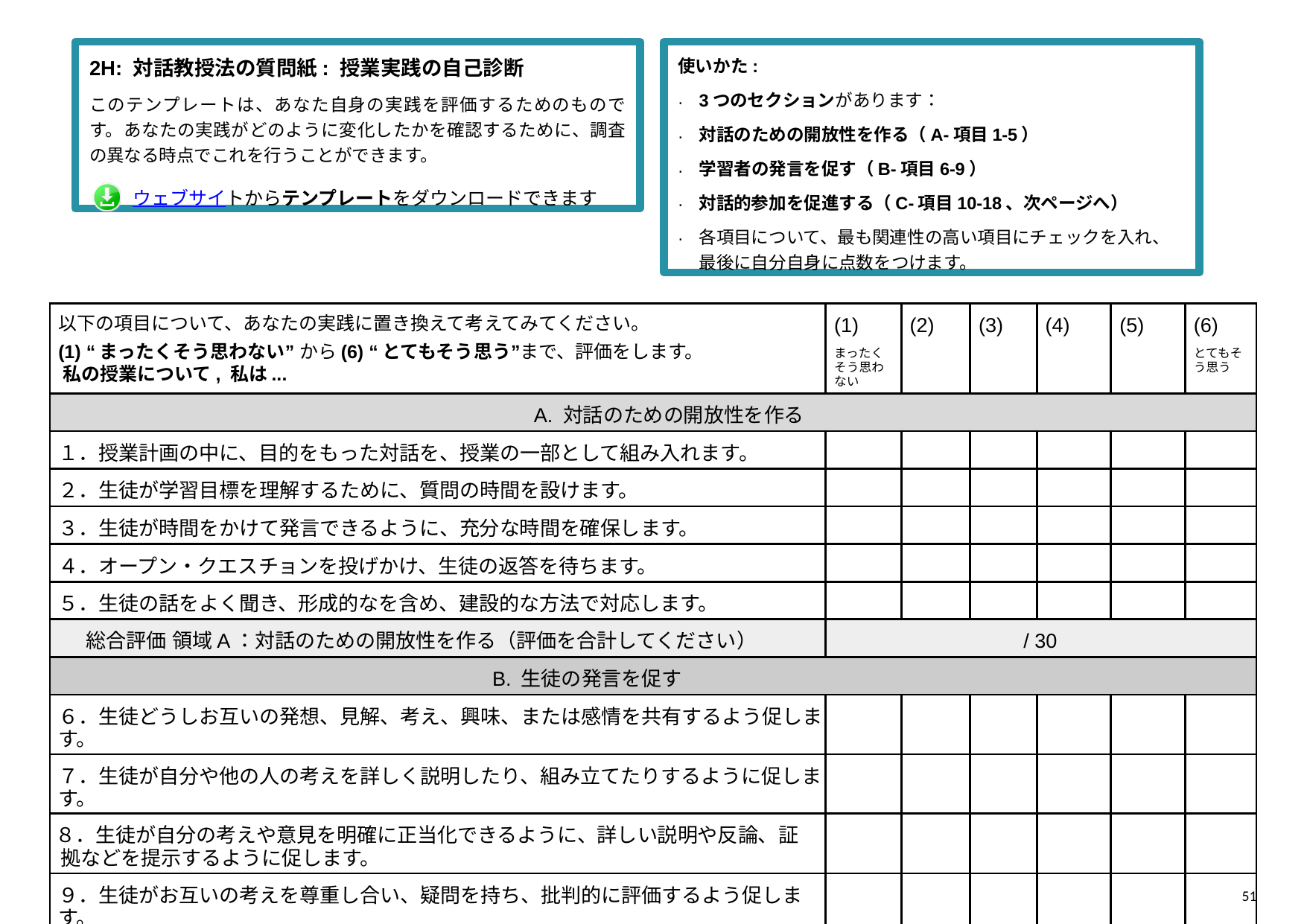

2H: 対話教授法の質問紙: 授業実践の自己診断
このテンプレートは、あなた自身の実践を評価するためのものです。あなたの実践がどのように変化したかを確認するために、調査の異なる時点でこれを行うことができます。

ウェブサイトからテンプレートをダウンロードできます
使いかた:
3つのセクションがあります：
対話のための開放性を作る（A-項目1-5）
学習者の発言を促す（B-項目6-9）
対話的参加を促進する（C-項目10-18、次ページへ）
各項目について、最も関連性の高い項目にチェックを入れ、最後に自分自身に点数をつけます。

| 以下の項目について、あなたの実践に置き換えて考えてみてください。 (1) “まったくそう思わない” から(6) “とてもそう思う”まで、評価をします。 私の授業について, 私は... | (1) まったくそう思わない | (2) | (3) | (4) | (5) | (6) とてもそう思う |
| --- | --- | --- | --- | --- | --- | --- |
| A. 対話のための開放性を作る |  |  |  |  |  |  |
| １．授業計画の中に、目的をもった対話を、授業の一部として組み入れます。 |  |  |  |  |  |  |
| ２．生徒が学習目標を理解するために、質問の時間を設けます。 |  |  |  |  |  |  |
| ３．生徒が時間をかけて発言できるように、充分な時間を確保します。 |  |  |  |  |  |  |
| ４．オープン・クエスチョンを投げかけ、生徒の返答を待ちます。 |  |  |  |  |  |  |
| ５．生徒の話をよく聞き、形成的なを含め、建設的な方法で対応します。 |  |  |  |  |  |  |
| 総合評価 領域A：対話のための開放性を作る（評価を合計してください） | / 30 |  |  |  |  |  |
| B. 生徒の発言を促す |  |  |  |  |  |  |
| ６．生徒どうしお互いの発想、見解、考え、興味、または感情を共有するよう促します。 |  |  |  |  |  |  |
| ７．生徒が自分や他の人の考えを詳しく説明したり、組み立てたりするように促します。 |  |  |  |  |  |  |
| ８．生徒が自分の考えや意見を明確に正当化できるように、詳しい説明や反論、証拠などを提示するように促します。 |  |  |  |  |  |  |
| ９．生徒がお互いの考えを尊重し合い、疑問を持ち、批判的に評価するよう促します。 |  |  |  |  |  |  |
| 総合評価 領域B：生徒の発言を促す（評価を合計してください） | / 24 |  |  |  |  |  |
51